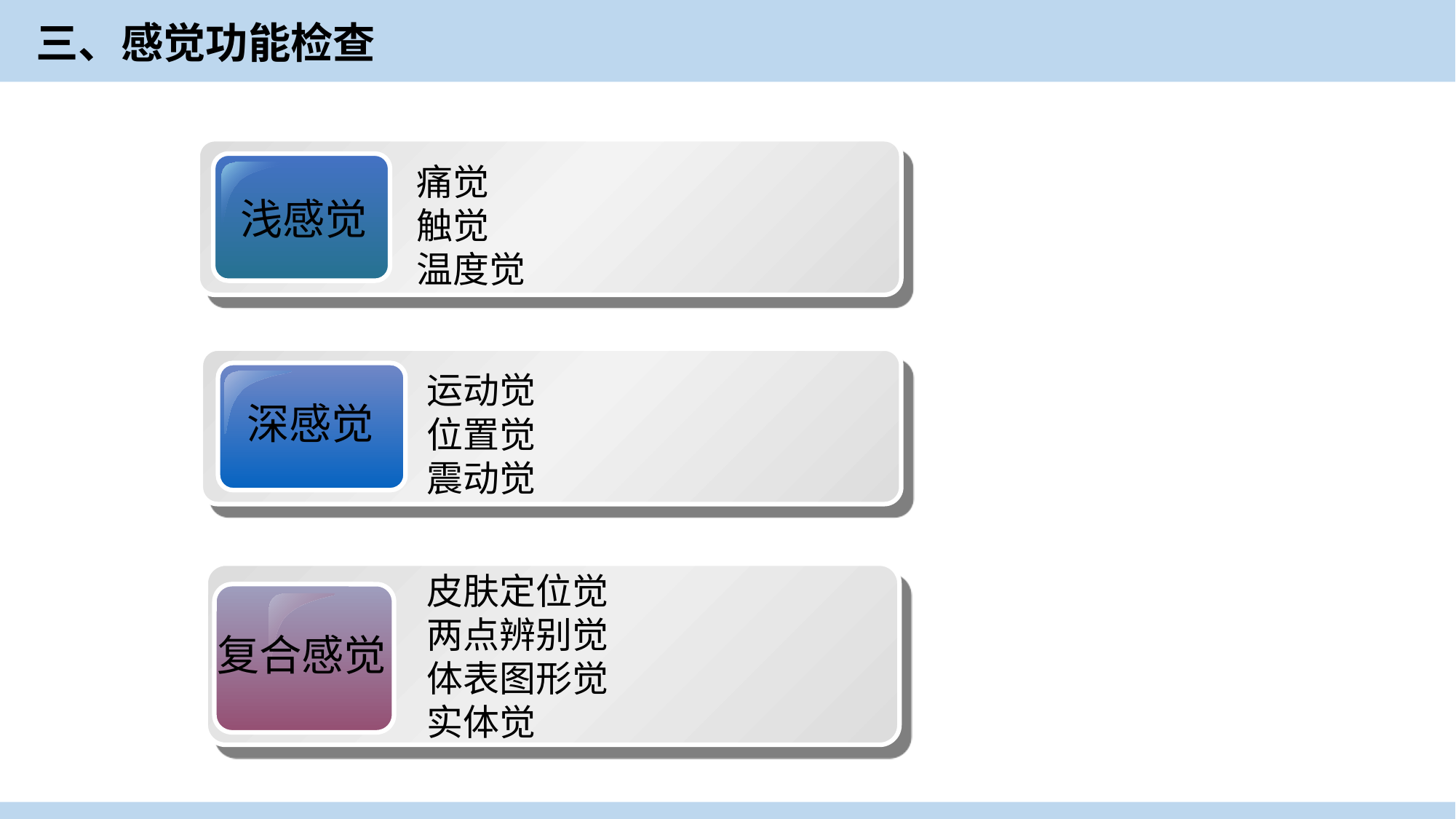

三、感觉功能检查

浅感觉
痛觉
触觉
温度觉

运动觉
位置觉
震动觉

深感觉
皮肤定位觉
两点辨别觉
体表图形觉
实体觉

复合感觉